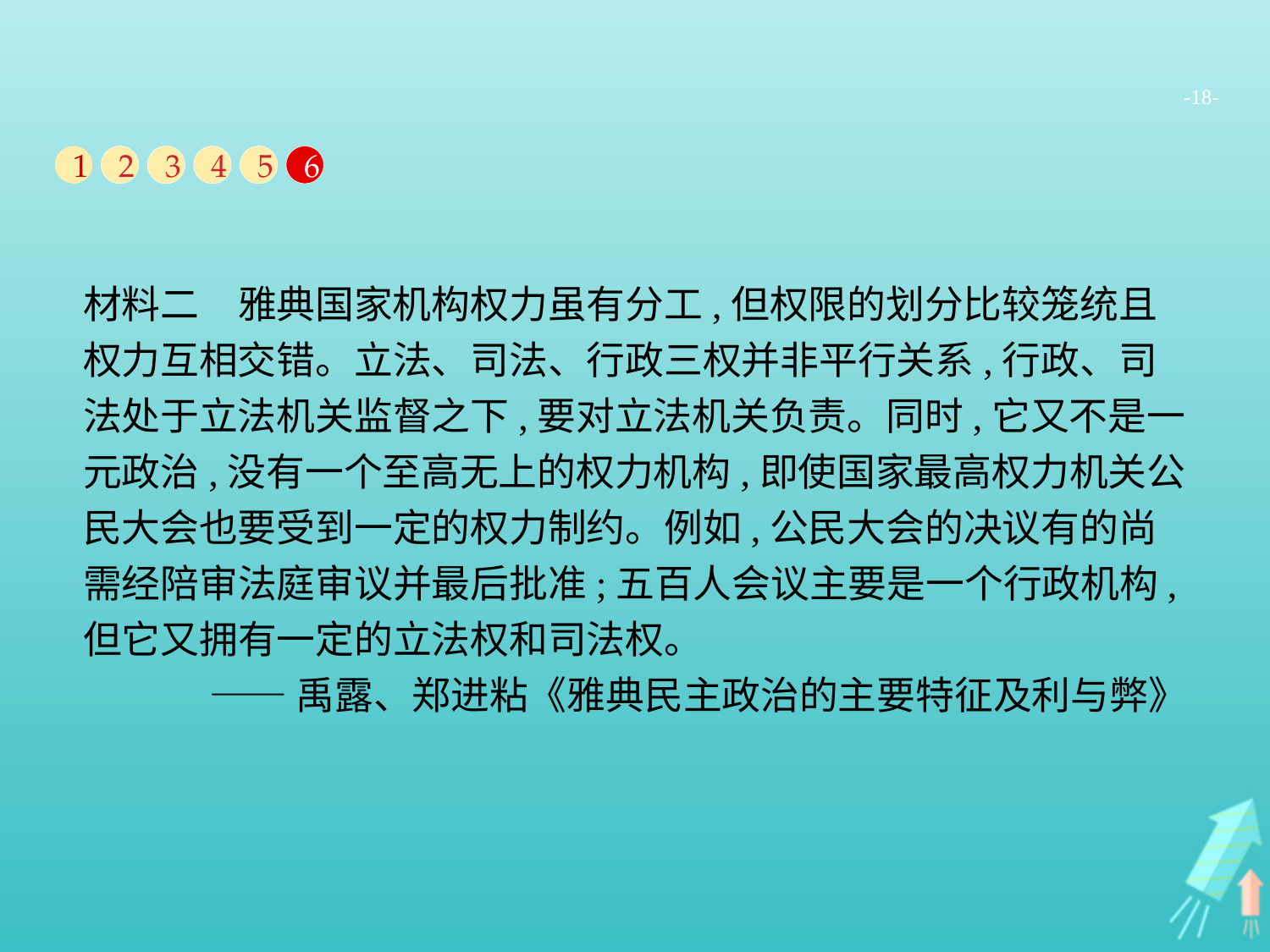

-18-
1
2
3
4
5
6
材料二　雅典国家机构权力虽有分工,但权限的划分比较笼统且权力互相交错。立法、司法、行政三权并非平行关系,行政、司法处于立法机关监督之下,要对立法机关负责。同时,它又不是一元政治,没有一个至高无上的权力机构,即使国家最高权力机关公民大会也要受到一定的权力制约。例如,公民大会的决议有的尚需经陪审法庭审议并最后批准;五百人会议主要是一个行政机构,但它又拥有一定的立法权和司法权。
——禹露、郑进粘《雅典民主政治的主要特征及利与弊》